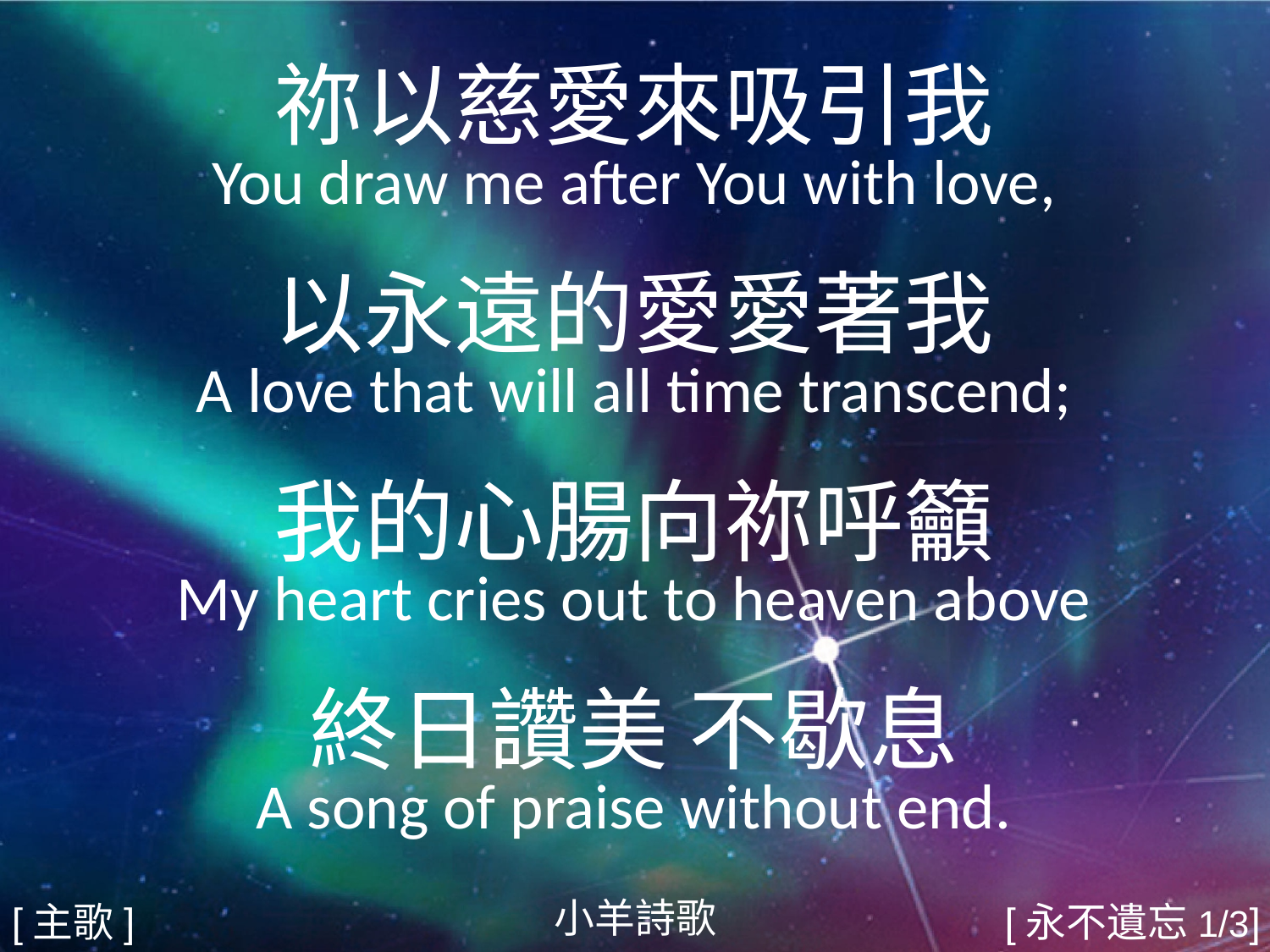

祢以慈愛來吸引我
You draw me after You with love,

以永遠的愛愛著我
A love that will all time transcend;

我的心腸向祢呼籲
My heart cries out to heaven above

終日讚美 不歇息
A song of praise without end.

小羊詩歌
[主歌]
[永不遺忘1/3]